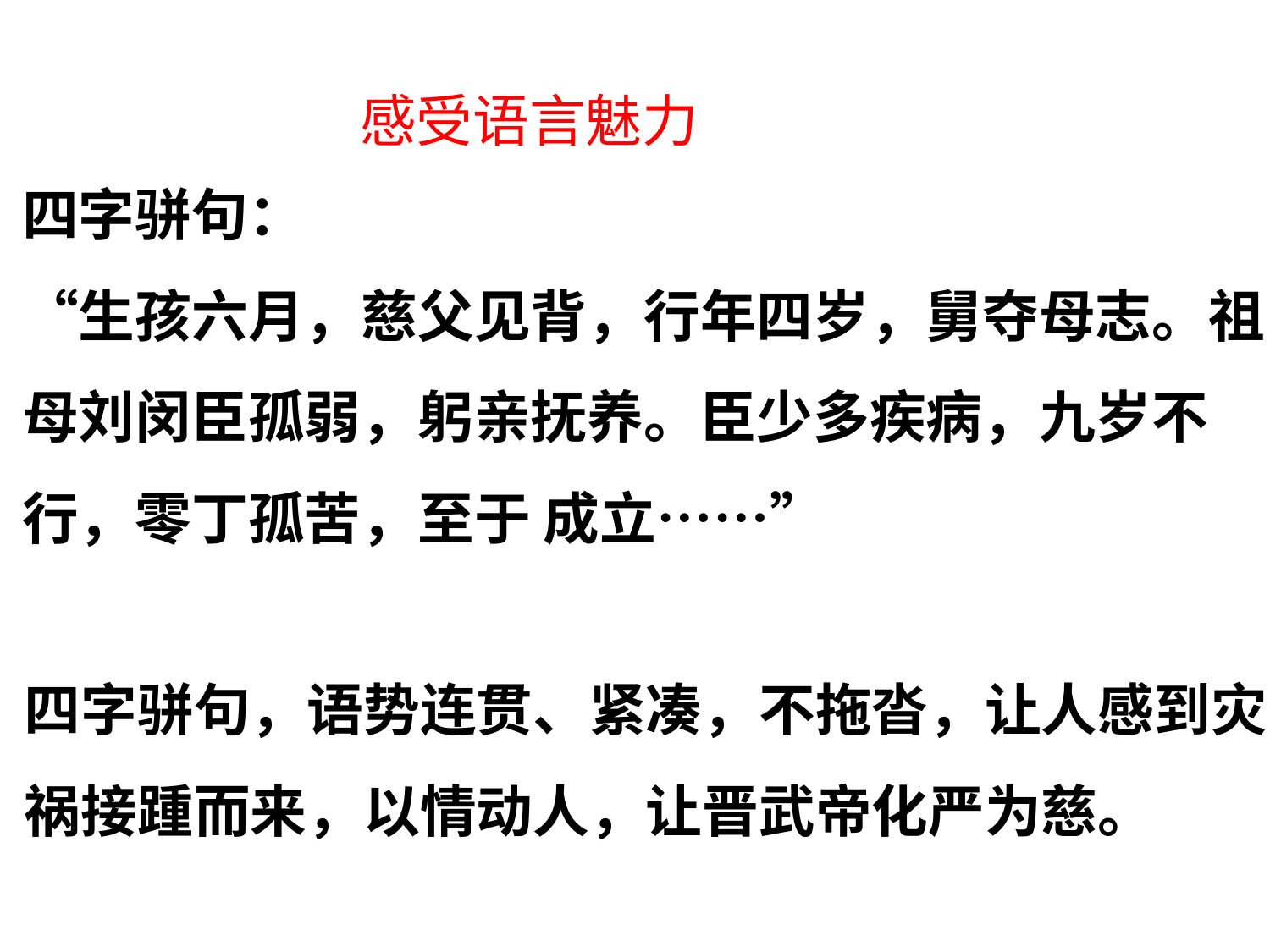

感受语言魅力
四字骈句：
“生孩六月，慈父见背，行年四岁，舅夺母志。祖母刘闵臣孤弱，躬亲抚养。臣少多疾病，九岁不行，零丁孤苦，至于 成立……”
四字骈句，语势连贯、紧凑，不拖沓，让人感到灾祸接踵而来，以情动人，让晋武帝化严为慈。